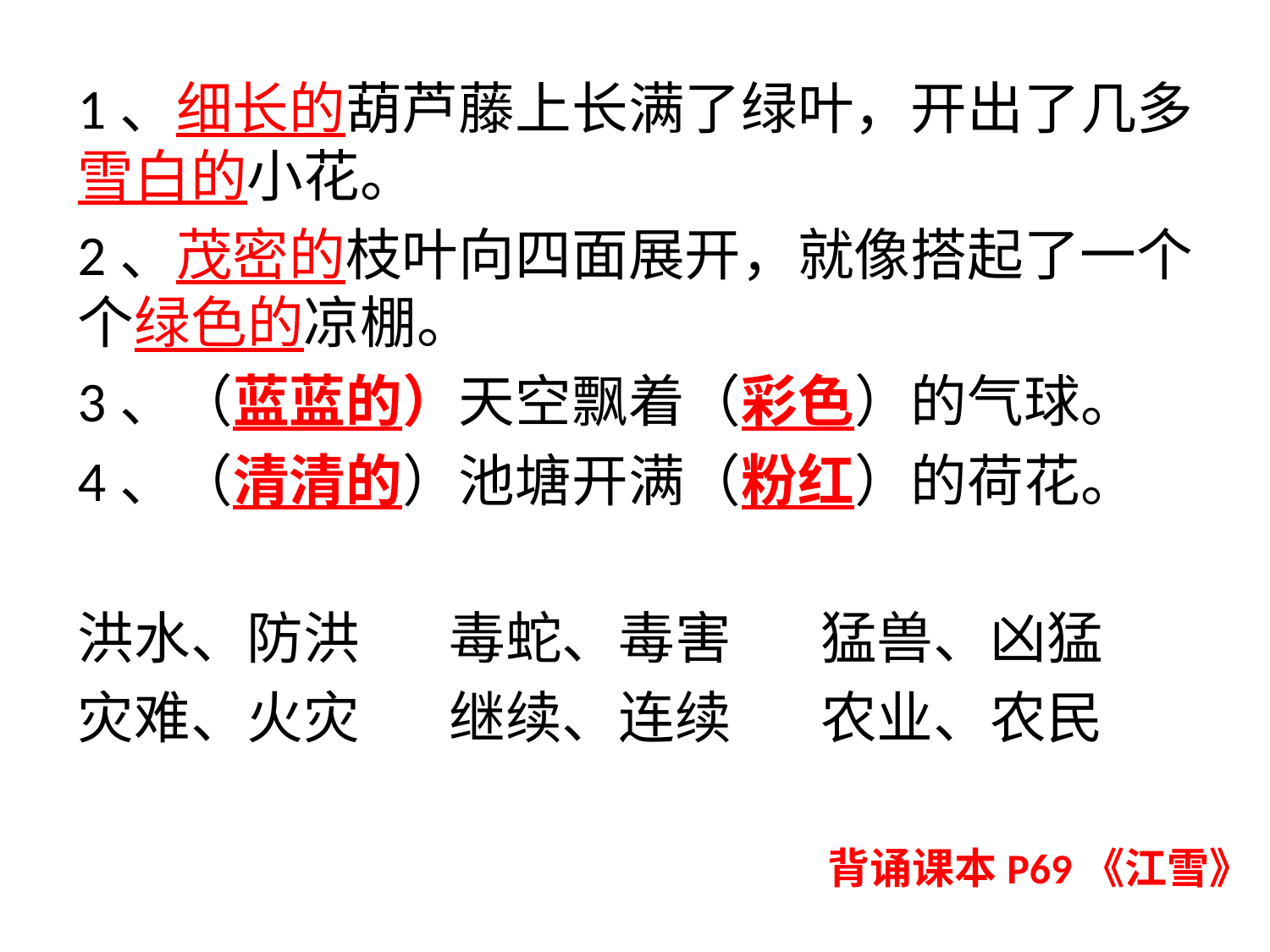

1、细长的葫芦藤上长满了绿叶，开出了几多雪白的小花。
2、茂密的枝叶向四面展开，就像搭起了一个个绿色的凉棚。
3、（蓝蓝的）天空飘着（彩色）的气球。
4、（清清的）池塘开满（粉红）的荷花。

洪水、防洪       毒蛇、毒害       猛兽、凶猛
灾难、火灾       继续、连续       农业、农民
背诵课本P69《江雪》